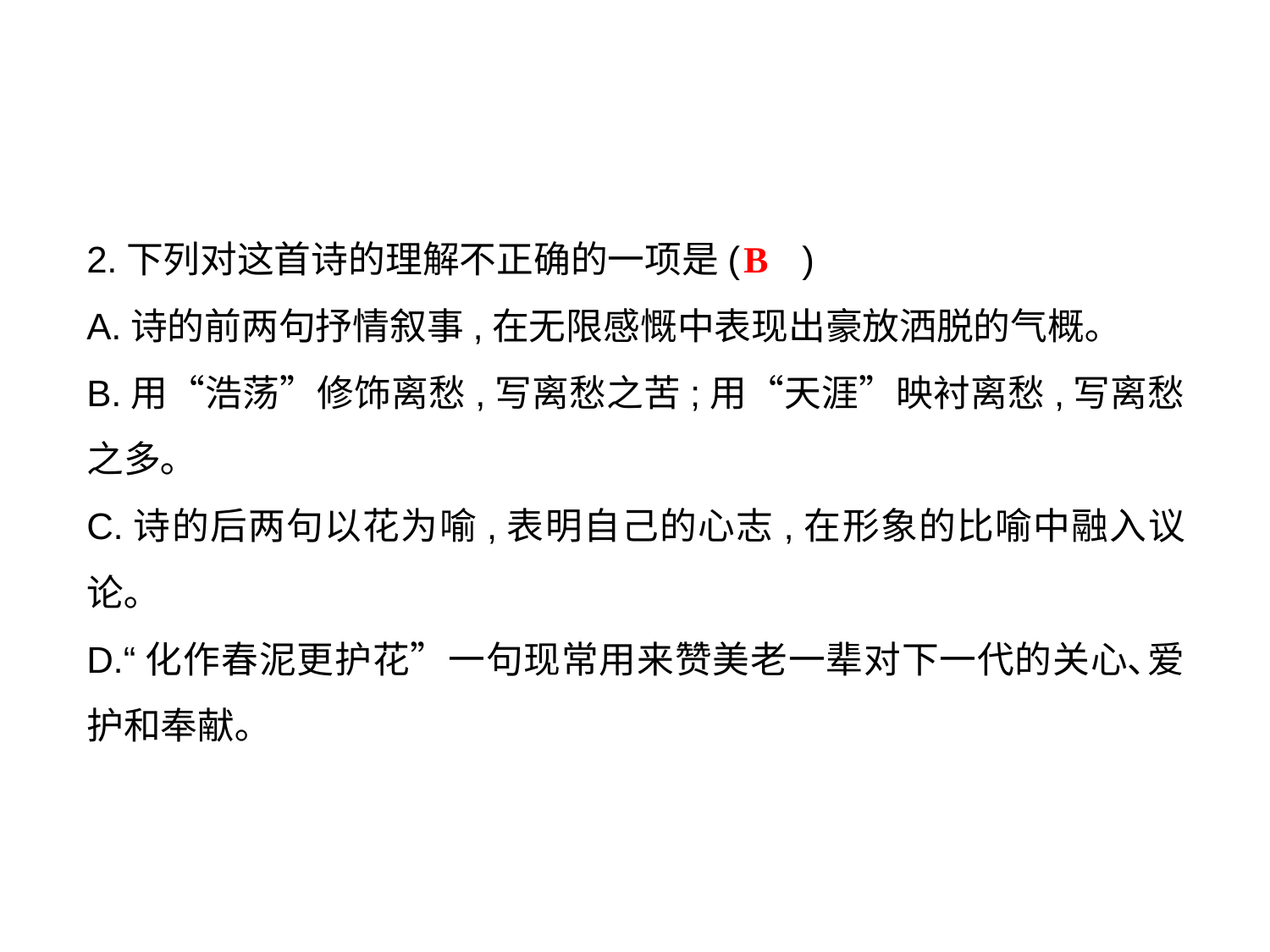

2.下列对这首诗的理解不正确的一项是(      )
A.诗的前两句抒情叙事,在无限感慨中表现出豪放洒脱的气概｡
B.用“浩荡”修饰离愁,写离愁之苦;用“天涯”映衬离愁,写离愁之多｡
C.诗的后两句以花为喻,表明自己的心志,在形象的比喻中融入议论｡
D.“化作春泥更护花”一句现常用来赞美老一辈对下一代的关心､爱护和奉献｡
B